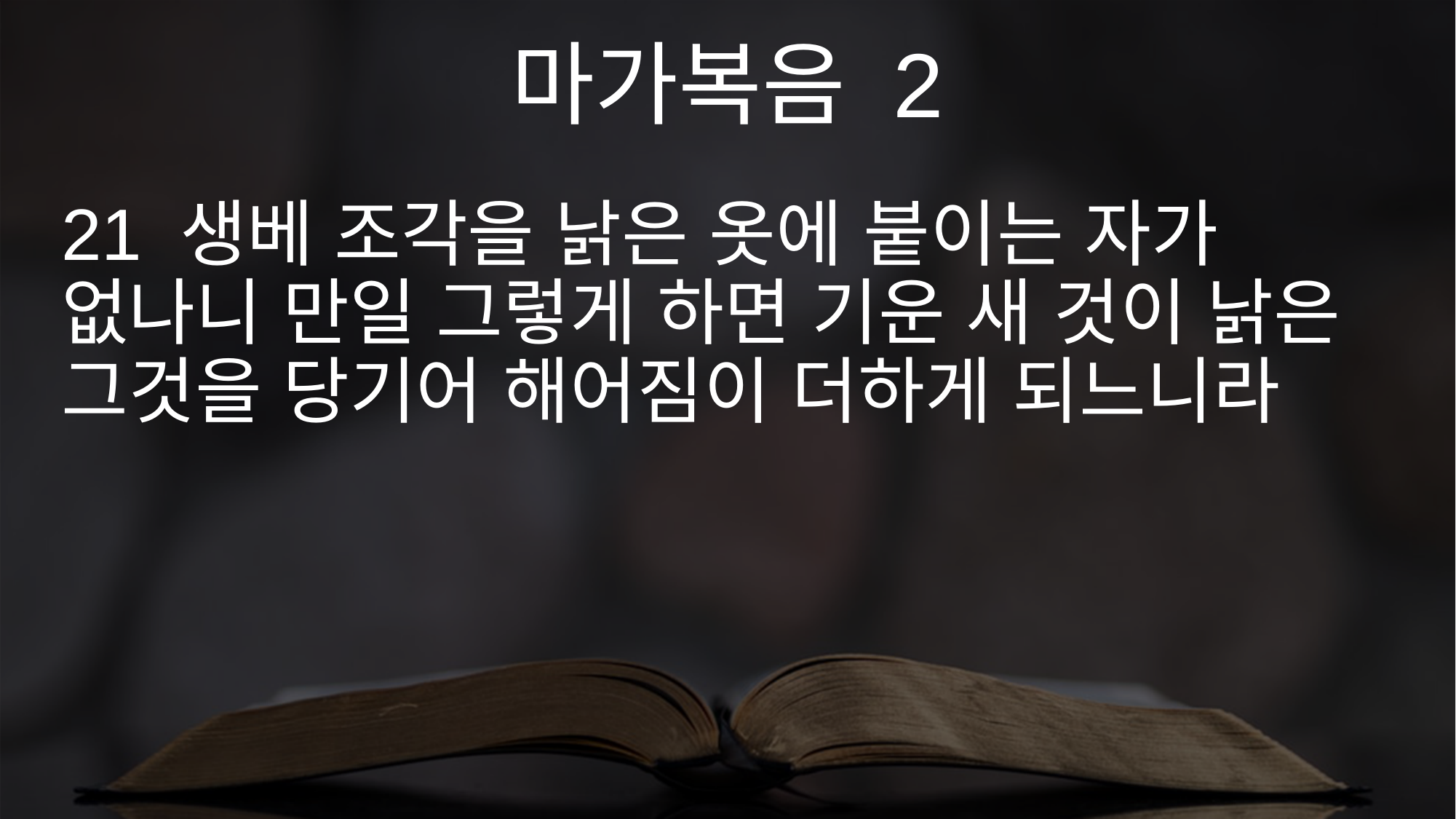

마가복음 2
21 생베 조각을 낡은 옷에 붙이는 자가 없나니 만일 그렇게 하면 기운 새 것이 낡은 그것을 당기어 해어짐이 더하게 되느니라